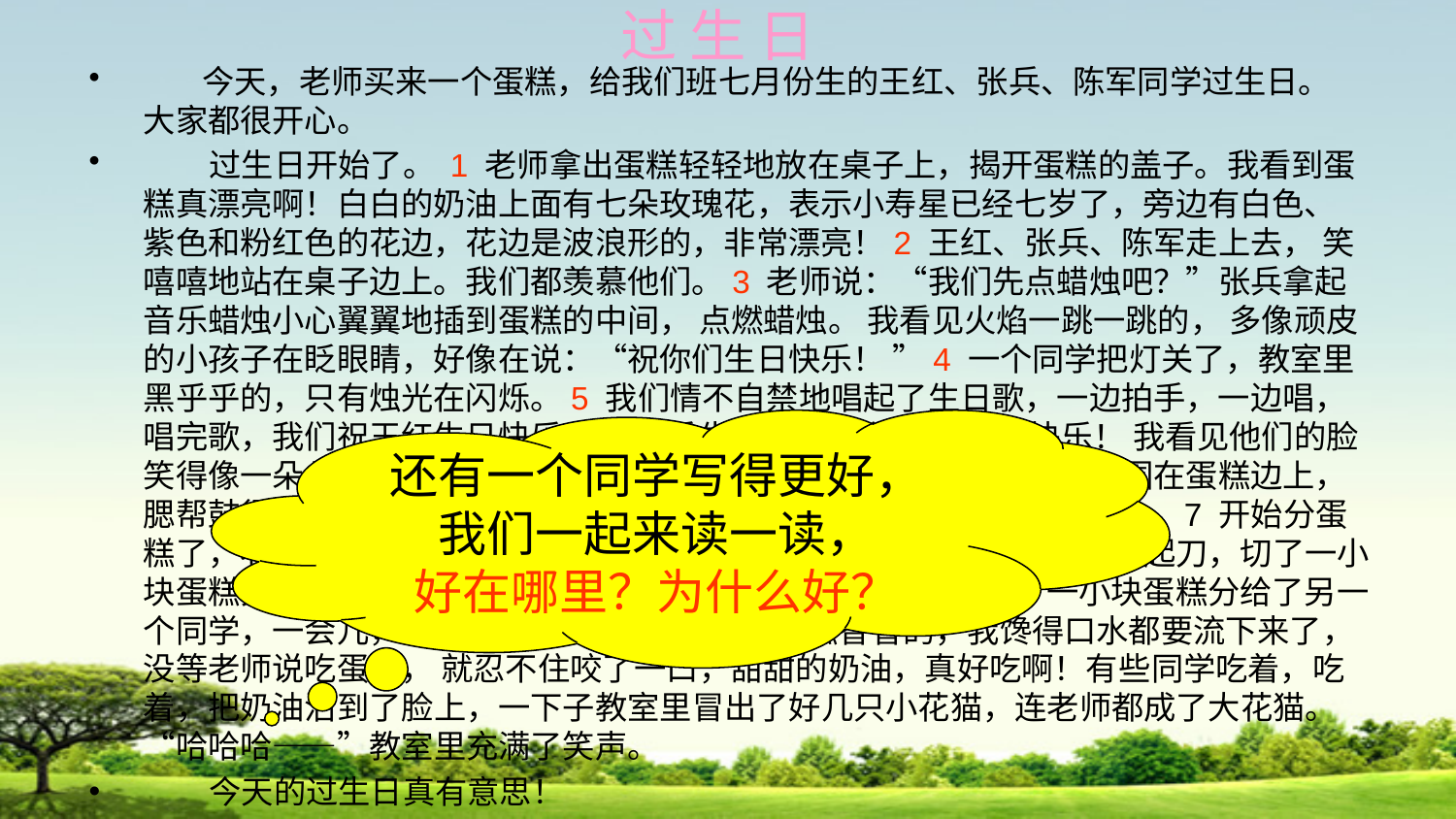

# 过 生 日
       今天，老师买来一个蛋糕，给我们班七月份生的王红、张兵、陈军同学过生日。 大家都很开心。
        过生日开始了。 1 老师拿出蛋糕轻轻地放在桌子上，揭开蛋糕的盖子。我看到蛋糕真漂亮啊！白白的奶油上面有七朵玫瑰花，表示小寿星已经七岁了，旁边有白色、 紫色和粉红色的花边，花边是波浪形的，非常漂亮！2 王红、张兵、陈军走上去， 笑嘻嘻地站在桌子边上。我们都羡慕他们。3 老师说：“我们先点蜡烛吧？”张兵拿起音乐蜡烛小心翼翼地插到蛋糕的中间， 点燃蜡烛。 我看见火焰一跳一跳的， 多像顽皮的小孩子在眨眼睛，好像在说：“祝你们生日快乐！ ”4 一个同学把灯关了，教室里黑乎乎的，只有烛光在闪烁。5 我们情不自禁地唱起了生日歌，一边拍手，一边唱，唱完歌，我们祝王红生日快乐， 祝张兵生日快乐， 祝陈军生日快乐！ 我看见他们的脸笑得像一朵朵盛开的鲜花，多美啊！6 接着就吹蜡烛了，他们三个人围在蛋糕边上，腮帮鼓得像个小皮球似的，对着蜡烛使劲一吹，火焰摇了摇身子就灭了。7 开始分蛋糕了，老师请他们三个人一起分。我们目不转睛地看着他们。王红先拿起刀，切了一小块蛋糕分给了老师，张兵切了一小块蛋糕分给了同学，陈军切了一小块蛋糕分给了另一个同学，一会儿， 同学们都拿到了蛋糕。8 蛋糕香香的，我馋得口水都要流下来了，没等老师说吃蛋糕， 就忍不住咬了一口，甜甜的奶油，真好吃啊！有些同学吃着，吃着，把奶油沾到了脸上，一下子教室里冒出了好几只小花猫，连老师都成了大花猫。 “哈哈哈——”教室里充满了笑声。
        今天的过生日真有意思！

还有一个同学写得更好，
我们一起来读一读，
好在哪里？为什么好？